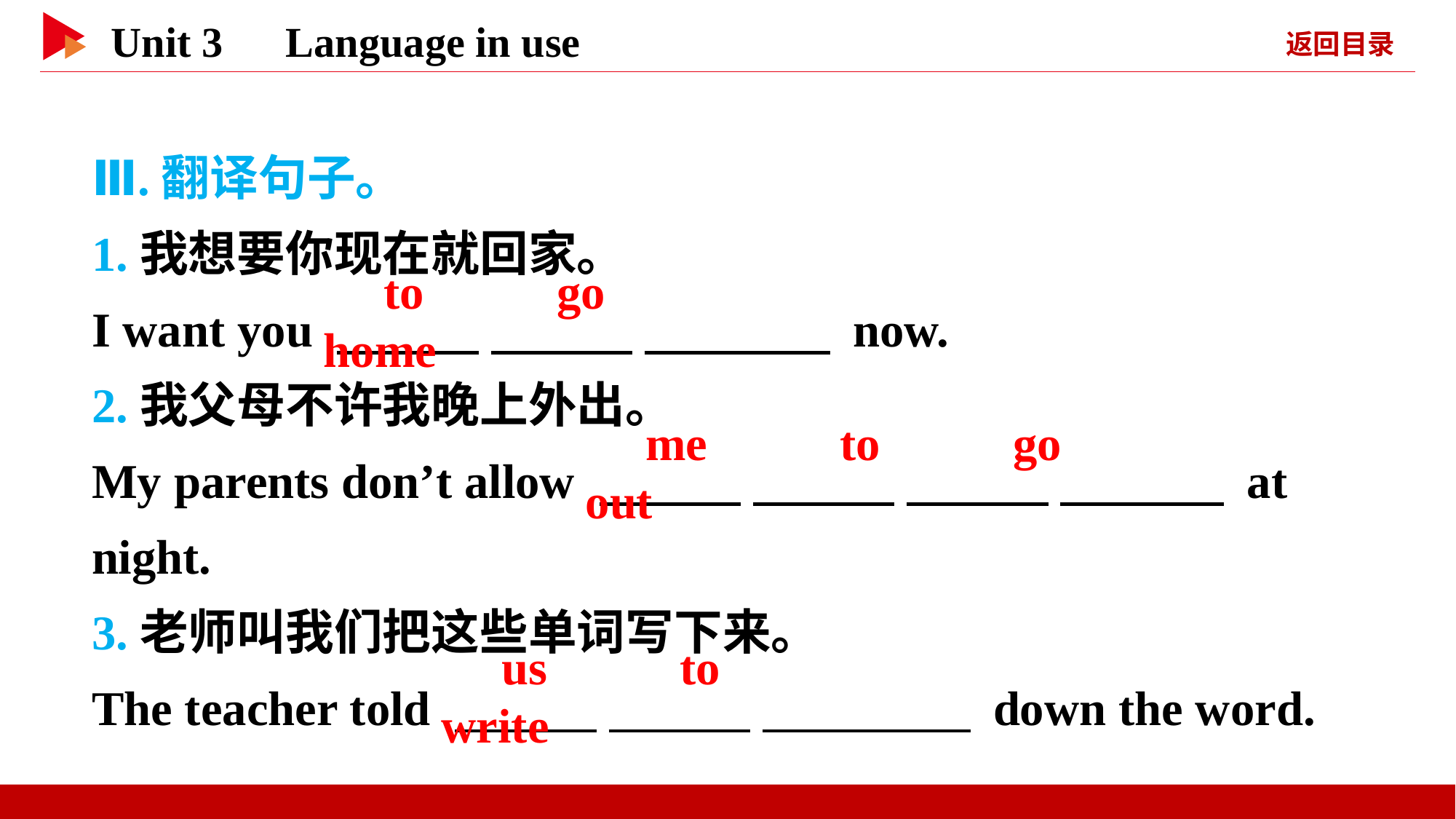

Ⅲ.翻译句子。
1.我想要你现在就回家。
I want you 　    　 　    　 　        　 now.
2.我父母不许我晚上外出。
My parents don’t allow 　    　 　    　 　    　 　      　 at night.
3.老师叫我们把这些单词写下来。
The teacher told 　    　 　    　 　          　 down the word.
　to　 　go　 　home
　me　 　to　 　go　 　out
　us　 　to　 　write